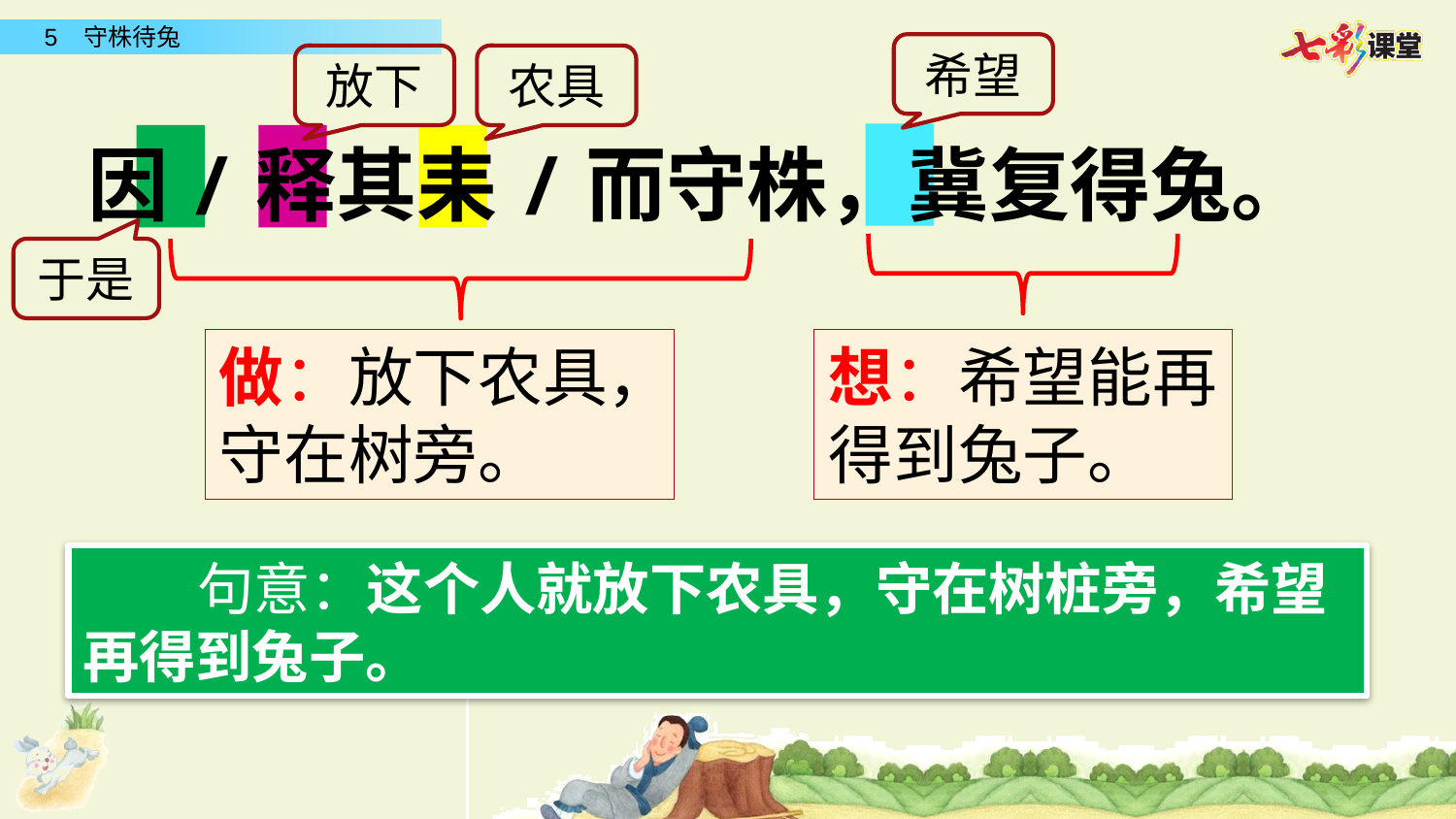

希望
放下
农具

因/释其耒/而守株，冀复得兔。
于是
想：希望能再
得到兔子。
做：放下农具，
守在树旁。
        句意：这个人就放下农具，守在树桩旁，希望再得到兔子。